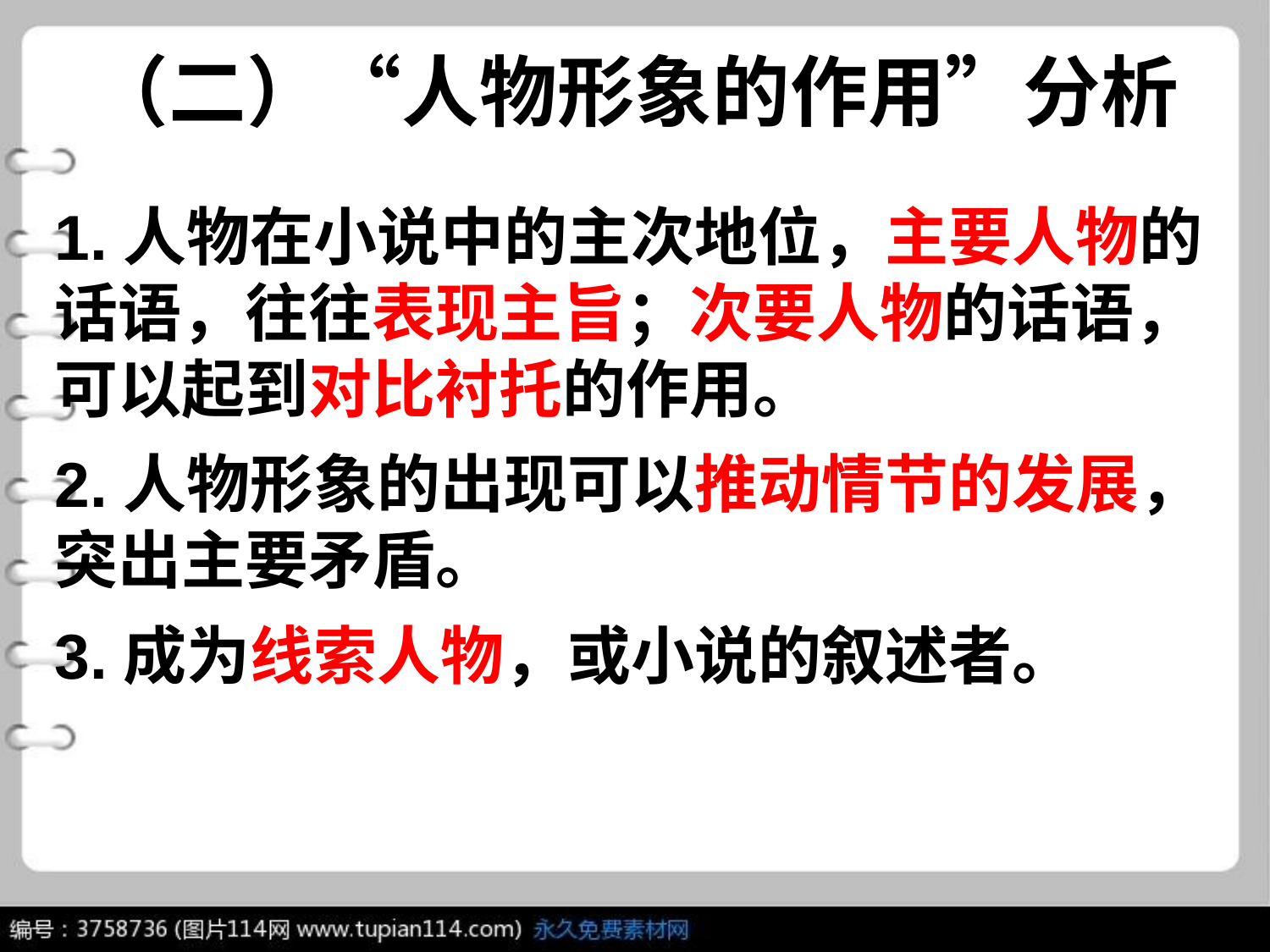

# （二）“人物形象的作用”分析
1.人物在小说中的主次地位，主要人物的话语，往往表现主旨；次要人物的话语，可以起到对比衬托的作用。
2.人物形象的出现可以推动情节的发展，突出主要矛盾。
3.成为线索人物，或小说的叙述者。